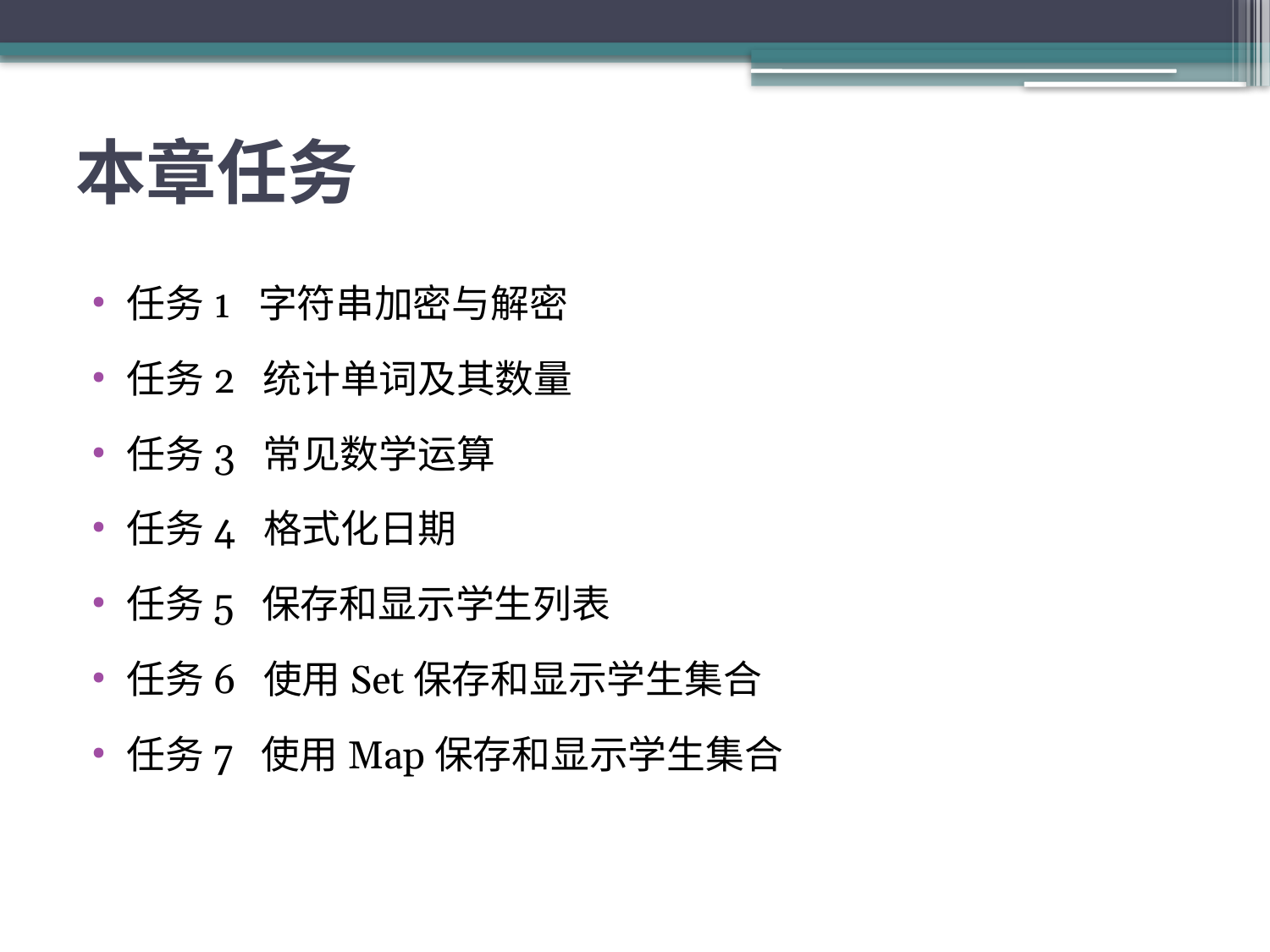

# 本章任务
任务1  字符串加密与解密
任务2  统计单词及其数量
任务3  常见数学运算
任务4  格式化日期
任务5  保存和显示学生列表
任务6  使用Set保存和显示学生集合
任务7  使用Map保存和显示学生集合